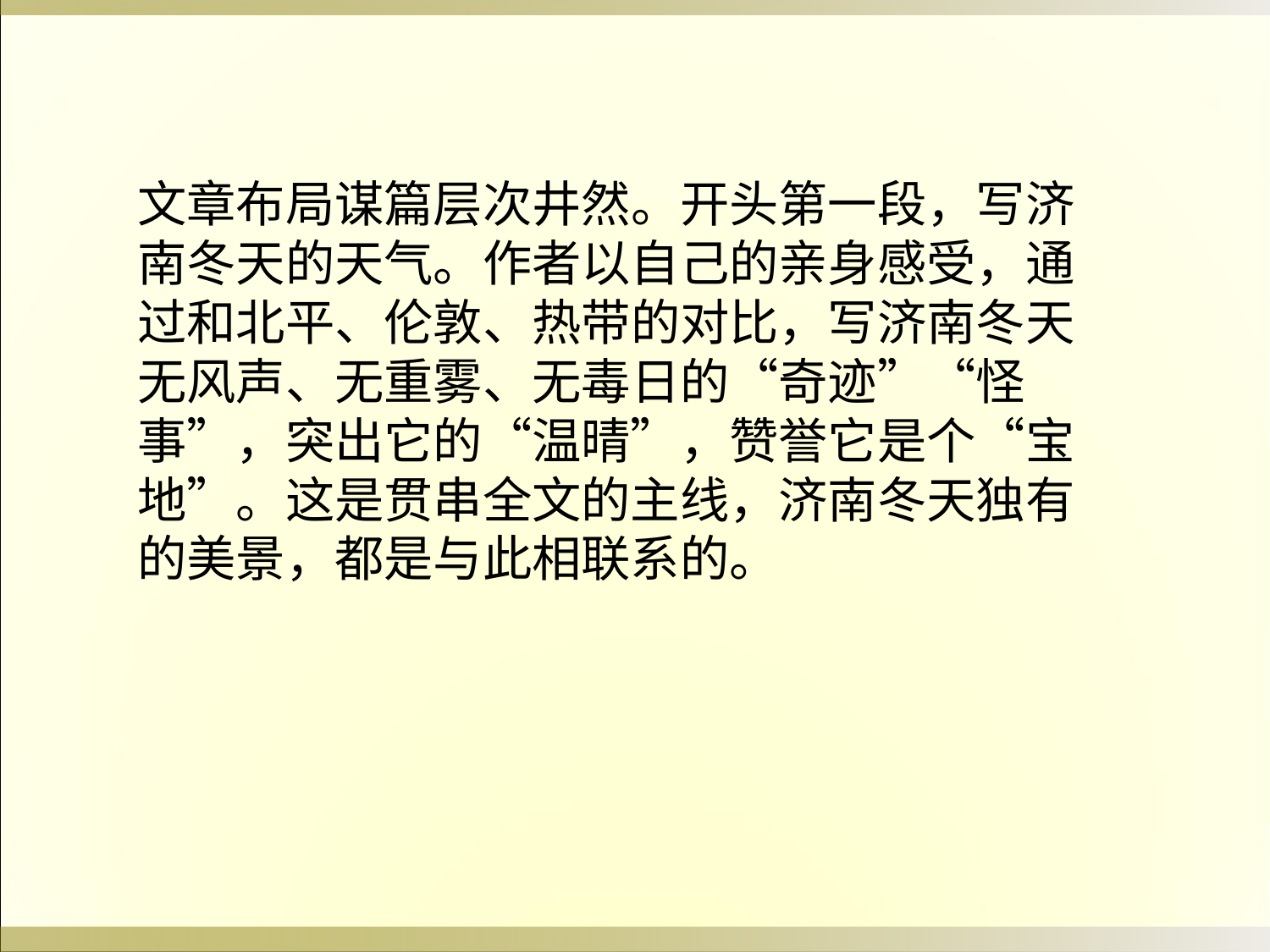

文章布局谋篇层次井然。开头第一段，写济南冬天的天气。作者以自己的亲身感受，通过和北平、伦敦、热带的对比，写济南冬天无风声、无重雾、无毒日的“奇迹”“怪事”，突出它的“温晴”，赞誉它是个“宝地”。这是贯串全文的主线，济南冬天独有的美景，都是与此相联系的。